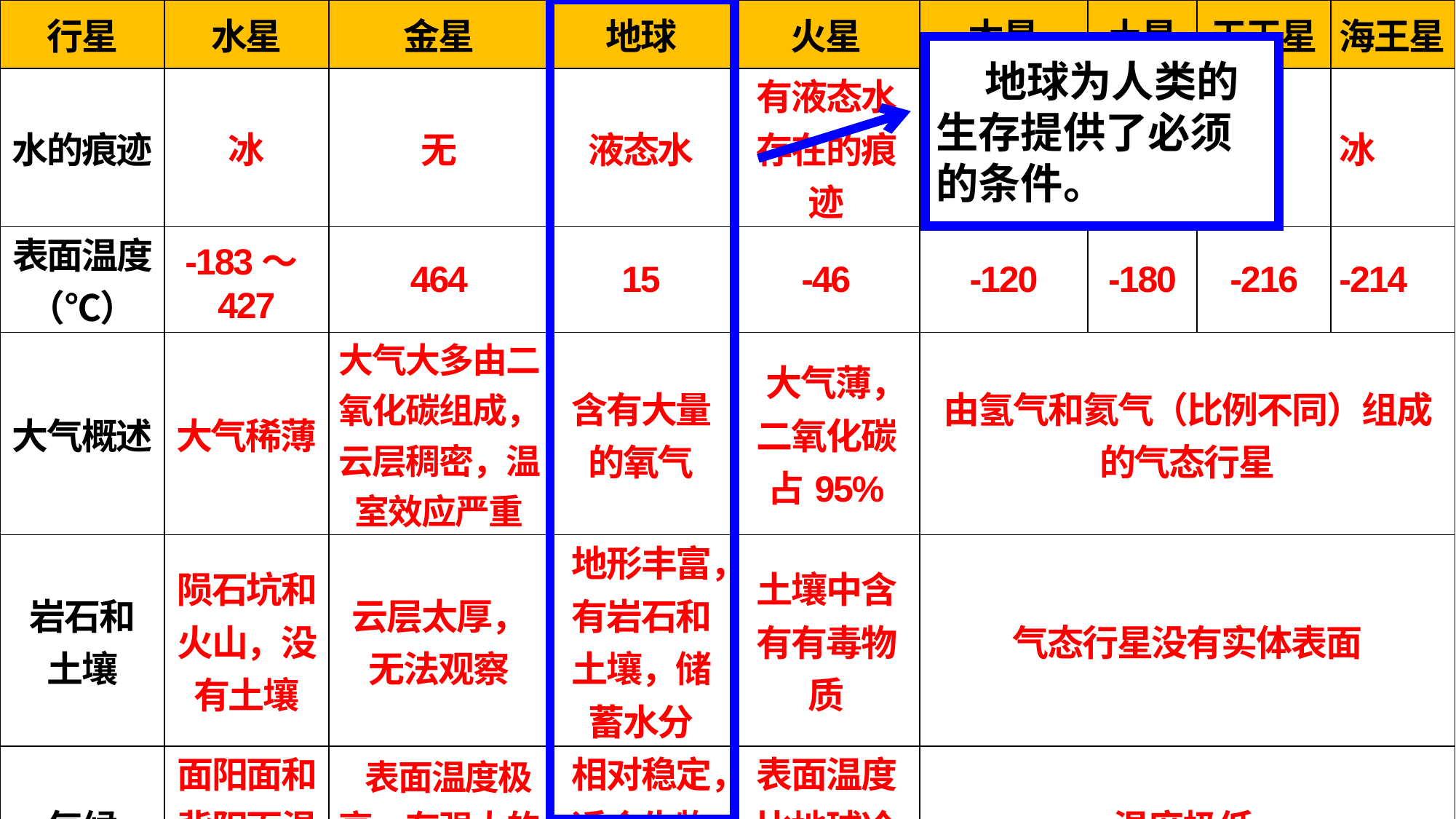

| 行星 | 水星 | 金星 | 地球 | 火星 | 木星 | 土星 | 天王星 | 海王星 |
| --- | --- | --- | --- | --- | --- | --- | --- | --- |
| 水的痕迹 | 冰 | 无 | 液态水 | 有液态水存在的痕迹 | 卫星上有液态水 | 液态水 | 冰 | 冰 |
| 表面温度（℃） | -183～427 | 464 | 15 | -46 | -120 | -180 | -216 | -214 |
| 大气概述 | 大气稀薄 | 大气大多由二氧化碳组成，云层稠密，温室效应严重 | 含有大量的氧气 | 大气薄，二氧化碳占95% | 由氢气和氦气（比例不同）组成的气态行星 |  |  |  |
| 岩石和 土壤 | 陨石坑和火山，没有土壤 | 云层太厚，无法观察 | 地形丰富，有岩石和土壤，储蓄水分 | 土壤中含有有毒物质 | 气态行星没有实体表面 |  |  |  |
| 气候 | 面阳面和背阳面温差太大 | 表面温度极高，有强大的风，闪电频发 | 相对稳定，适合生物生存 | 表面温度比地球冷，有尘暴 | 温度极低 |  |  |  |

    地球为人类的生存提供了必须的条件。